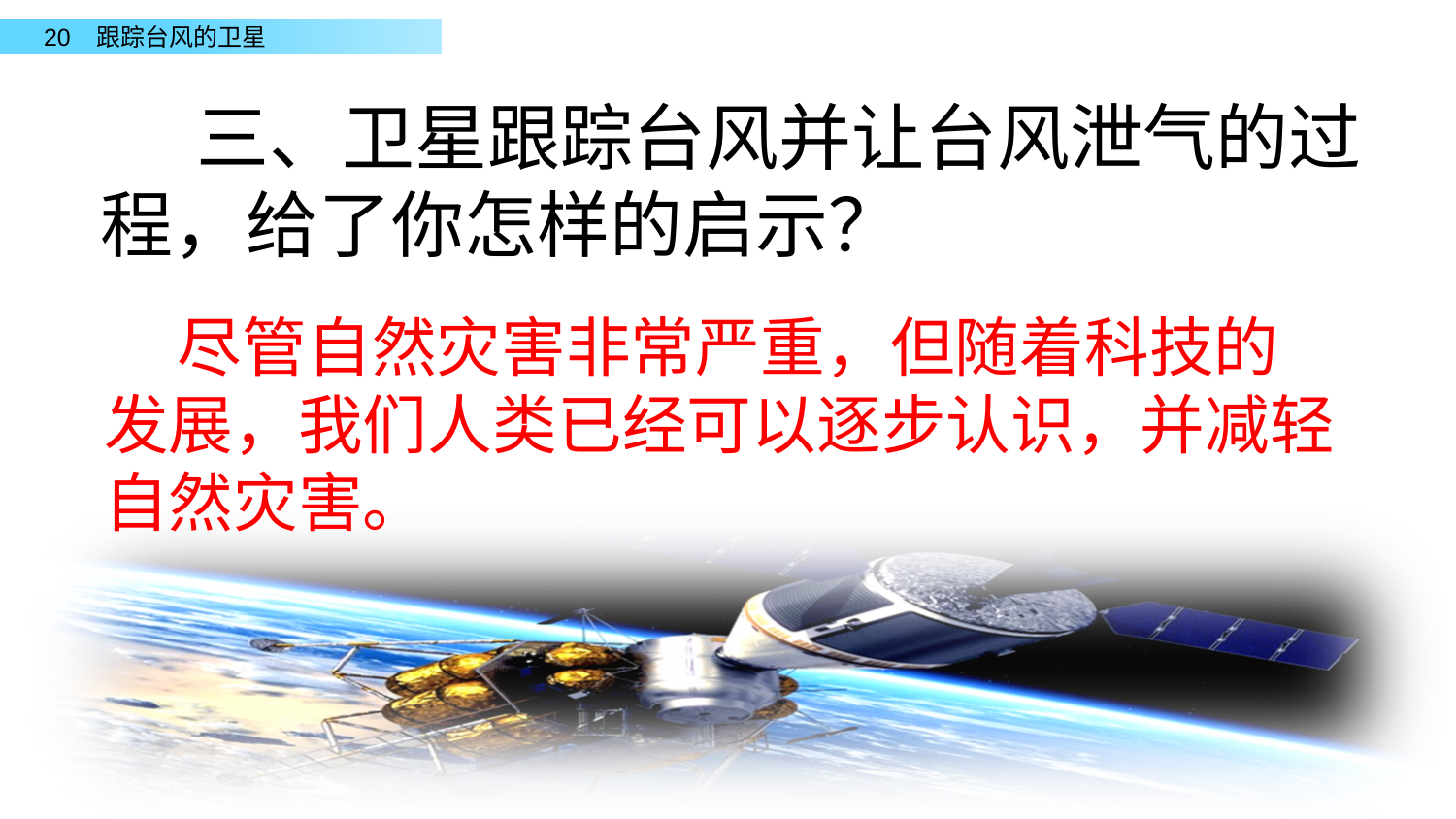

三、卫星跟踪台风并让台风泄气的过程，给了你怎样的启示？
    尽管自然灾害非常严重，但随着科技的发展，我们人类已经可以逐步认识，并减轻自然灾害。